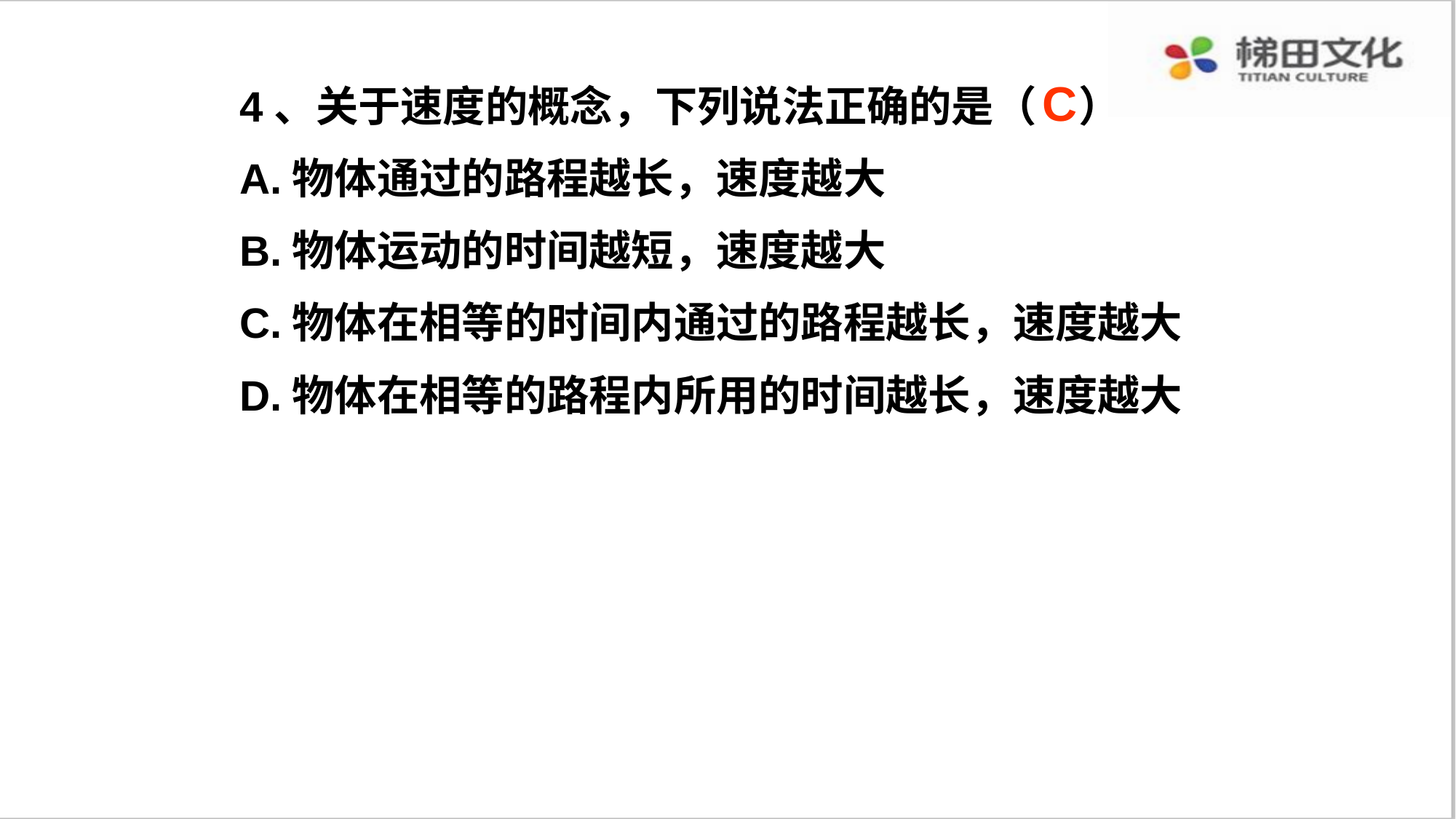

C
4、关于速度的概念，下列说法正确的是（　）
A.物体通过的路程越长，速度越大
B.物体运动的时间越短，速度越大
C.物体在相等的时间内通过的路程越长，速度越大
D.物体在相等的路程内所用的时间越长，速度越大